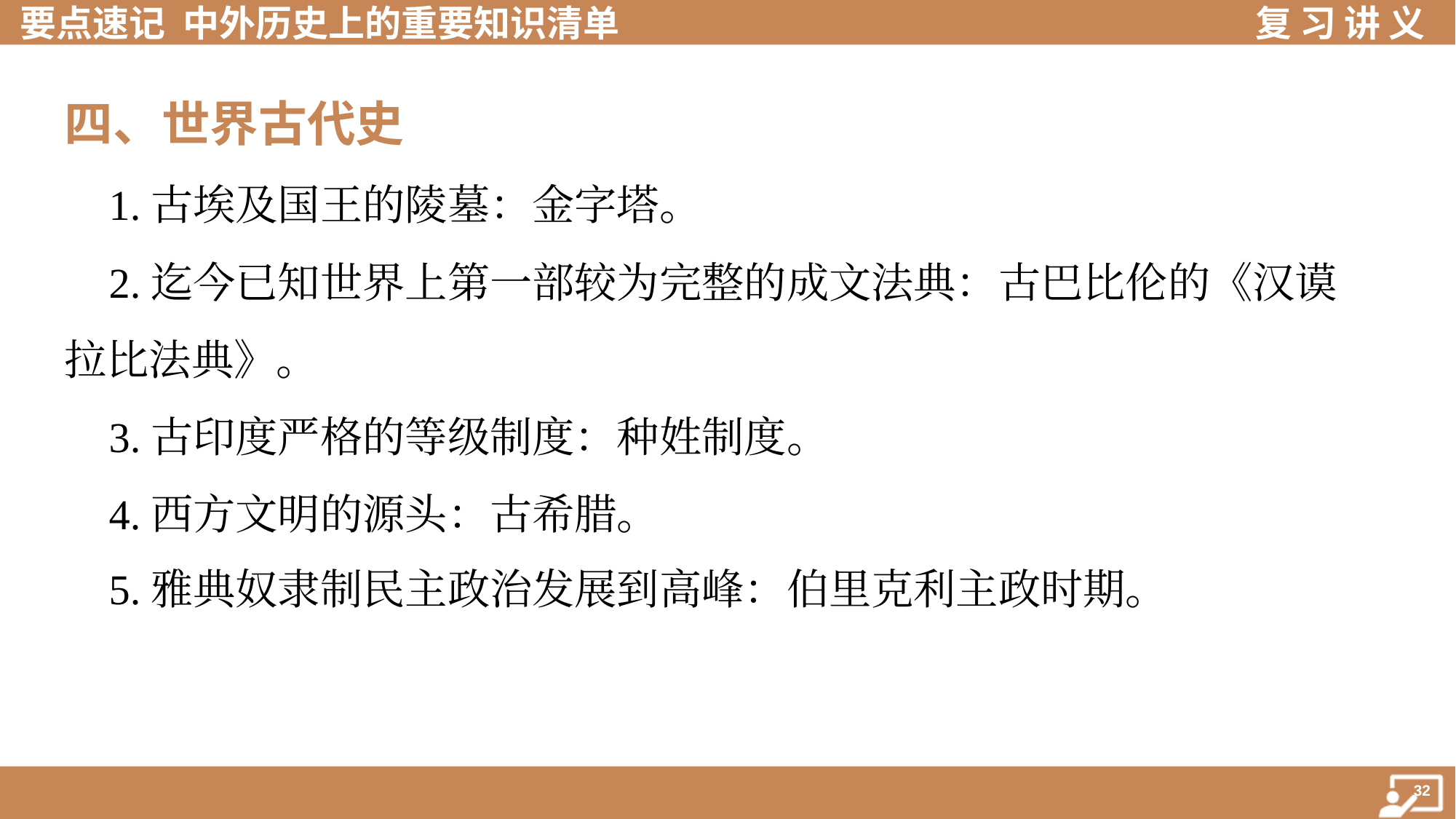

四、世界古代史
    1.古埃及国王的陵墓：金字塔。
    2.迄今已知世界上第一部较为完整的成文法典：古巴比伦的《汉谟
拉比法典》。
    3.古印度严格的等级制度：种姓制度。
    4.西方文明的源头：古希腊。
    5.雅典奴隶制民主政治发展到高峰：伯里克利主政时期。